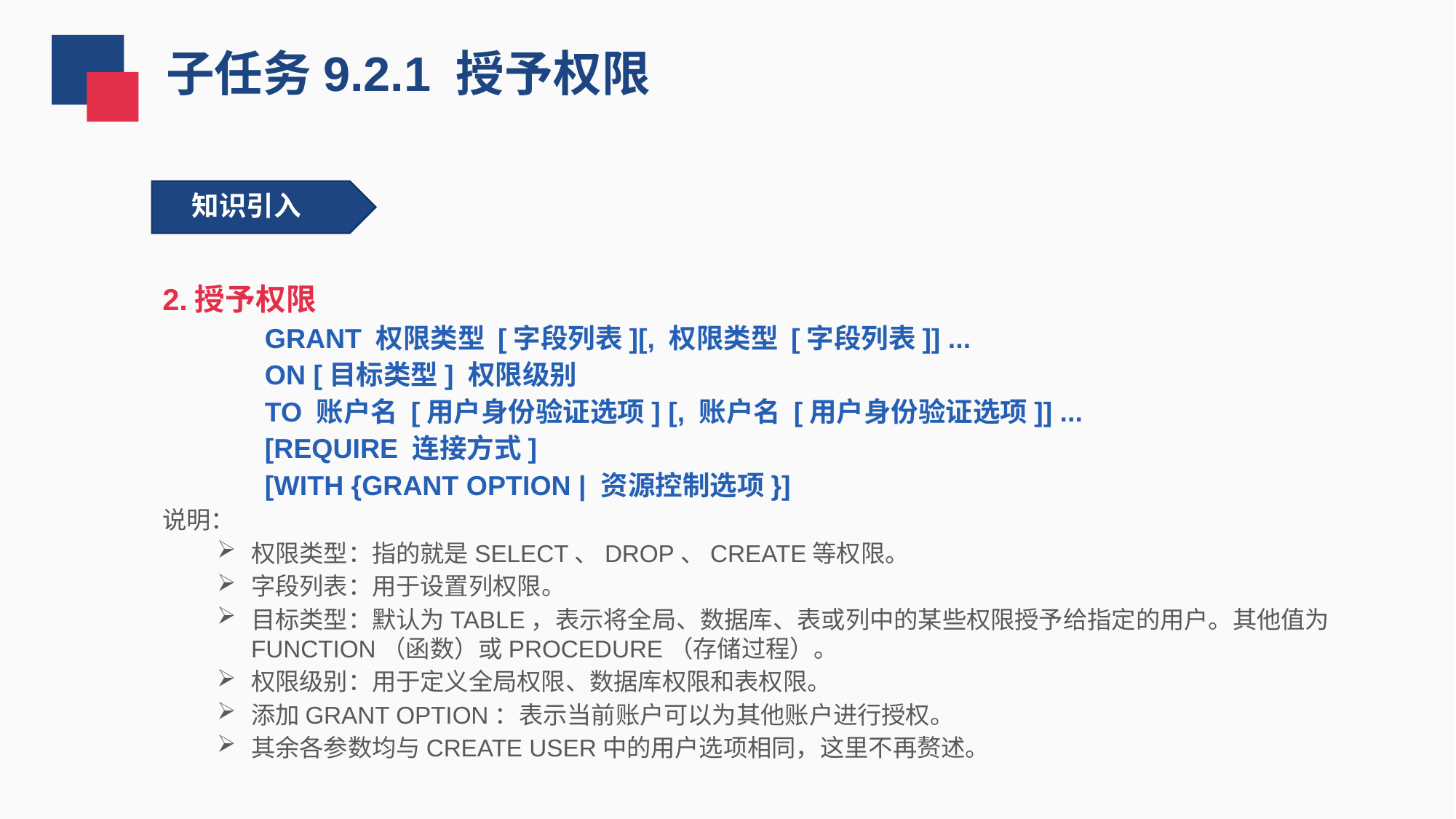

子任务9.2.1 授予权限

知识引入
2.授予权限
GRANT 权限类型 [字段列表][, 权限类型 [字段列表]] ...
ON [目标类型] 权限级别
TO 账户名 [用户身份验证选项] [, 账户名 [用户身份验证选项]] ...
[REQUIRE 连接方式]
[WITH {GRANT OPTION | 资源控制选项}]
说明：
权限类型：指的就是SELECT、DROP、CREATE等权限。
字段列表：用于设置列权限。
目标类型：默认为TABLE，表示将全局、数据库、表或列中的某些权限授予给指定的用户。其他值为FUNCTION（函数）或PROCEDURE（存储过程）。
权限级别：用于定义全局权限、数据库权限和表权限。
添加GRANT OPTION：表示当前账户可以为其他账户进行授权。
其余各参数均与CREATE USER中的用户选项相同，这里不再赘述。